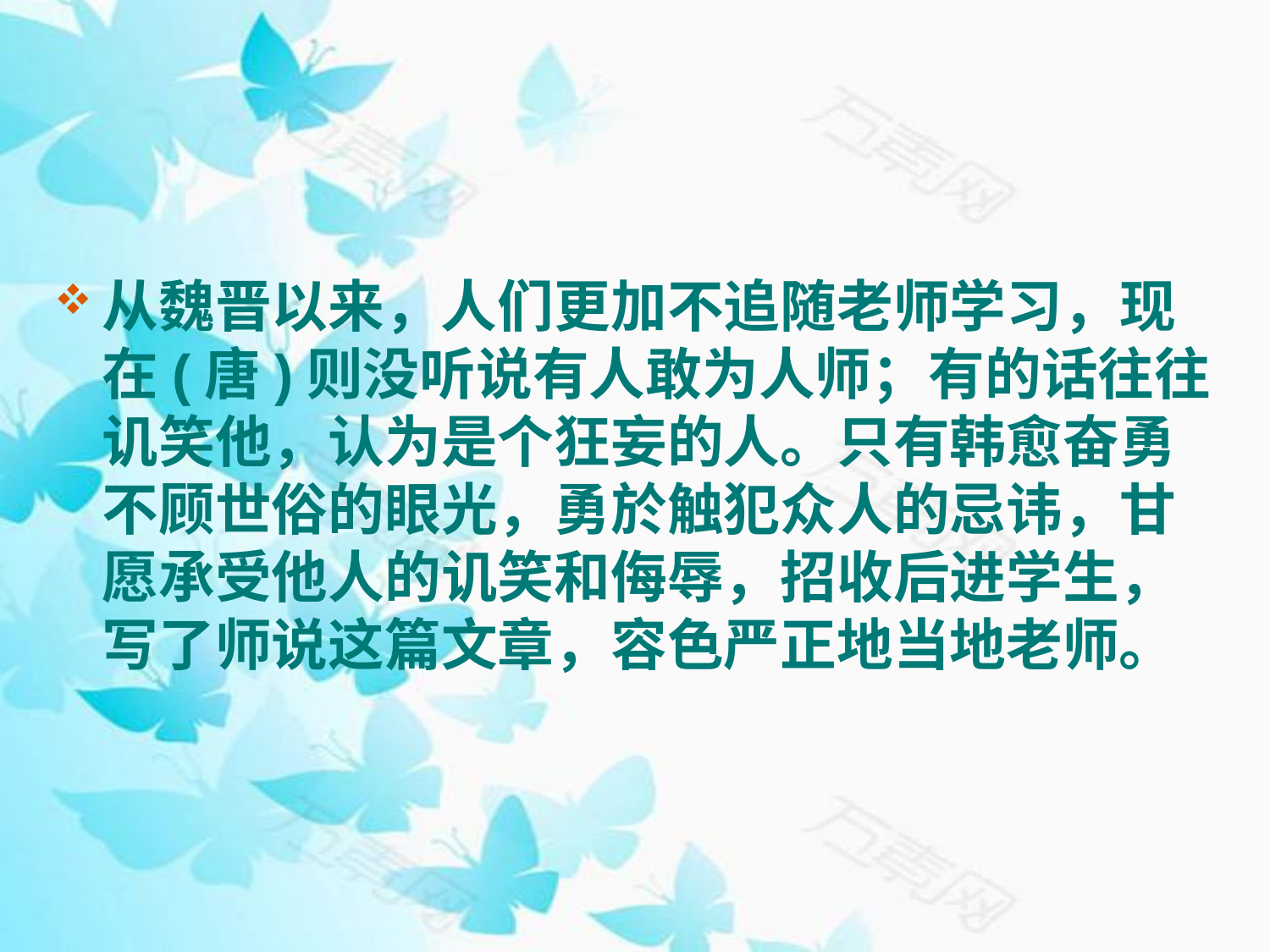

#
从魏晋以来，人们更加不追随老师学习，现在(唐)则没听说有人敢为人师；有的话往往讥笑他，认为是个狂妄的人。只有韩愈奋勇不顾世俗的眼光，勇於触犯众人的忌讳，甘愿承受他人的讥笑和侮辱，招收后进学生，写了师说这篇文章，容色严正地当地老师。